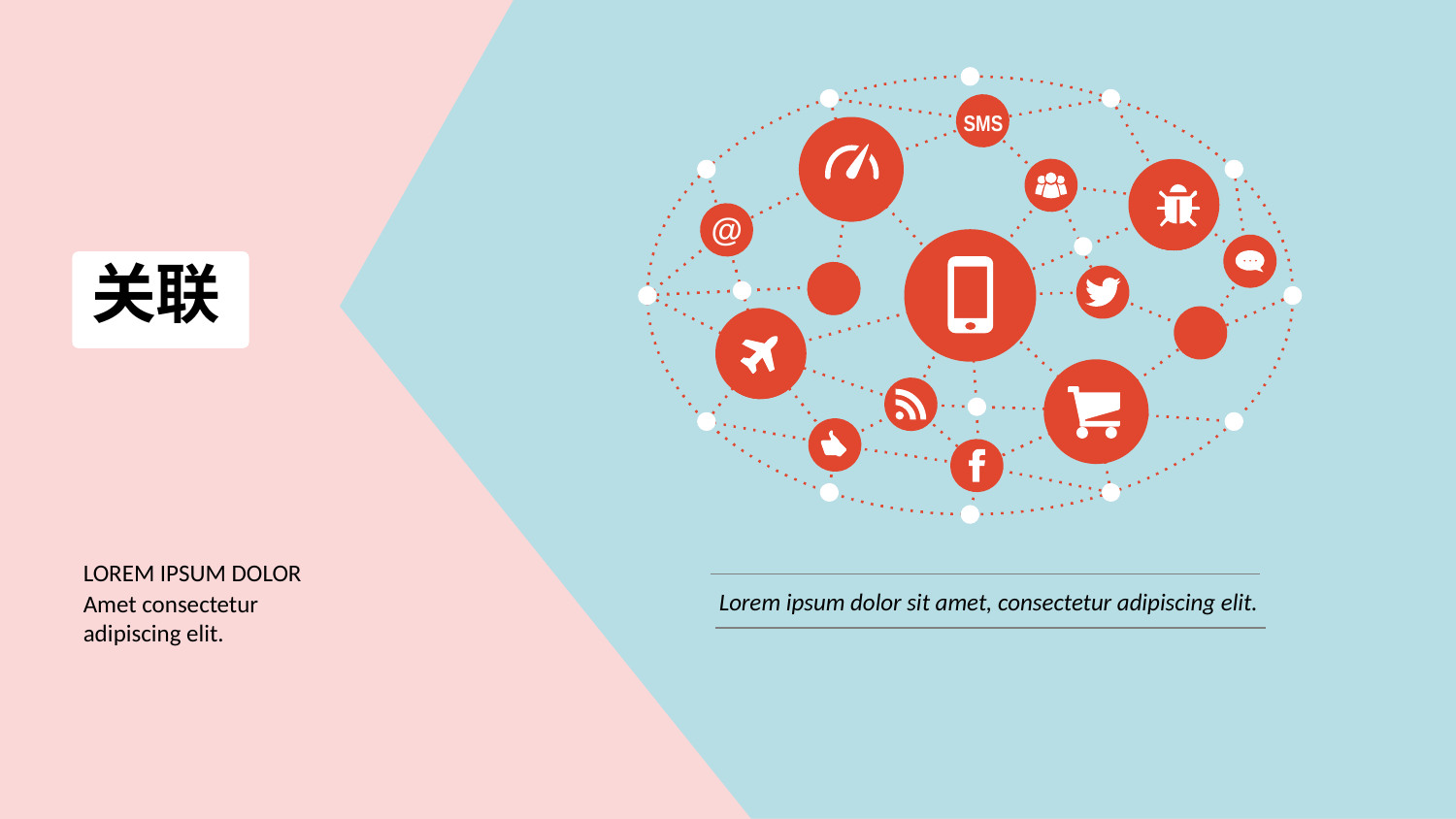

SMS

@

关联

LOREM IPSUM DOLOR
Lorem ipsum dolor sit amet, consectetur adipiscing elit.
Amet consectetur adipiscing elit.